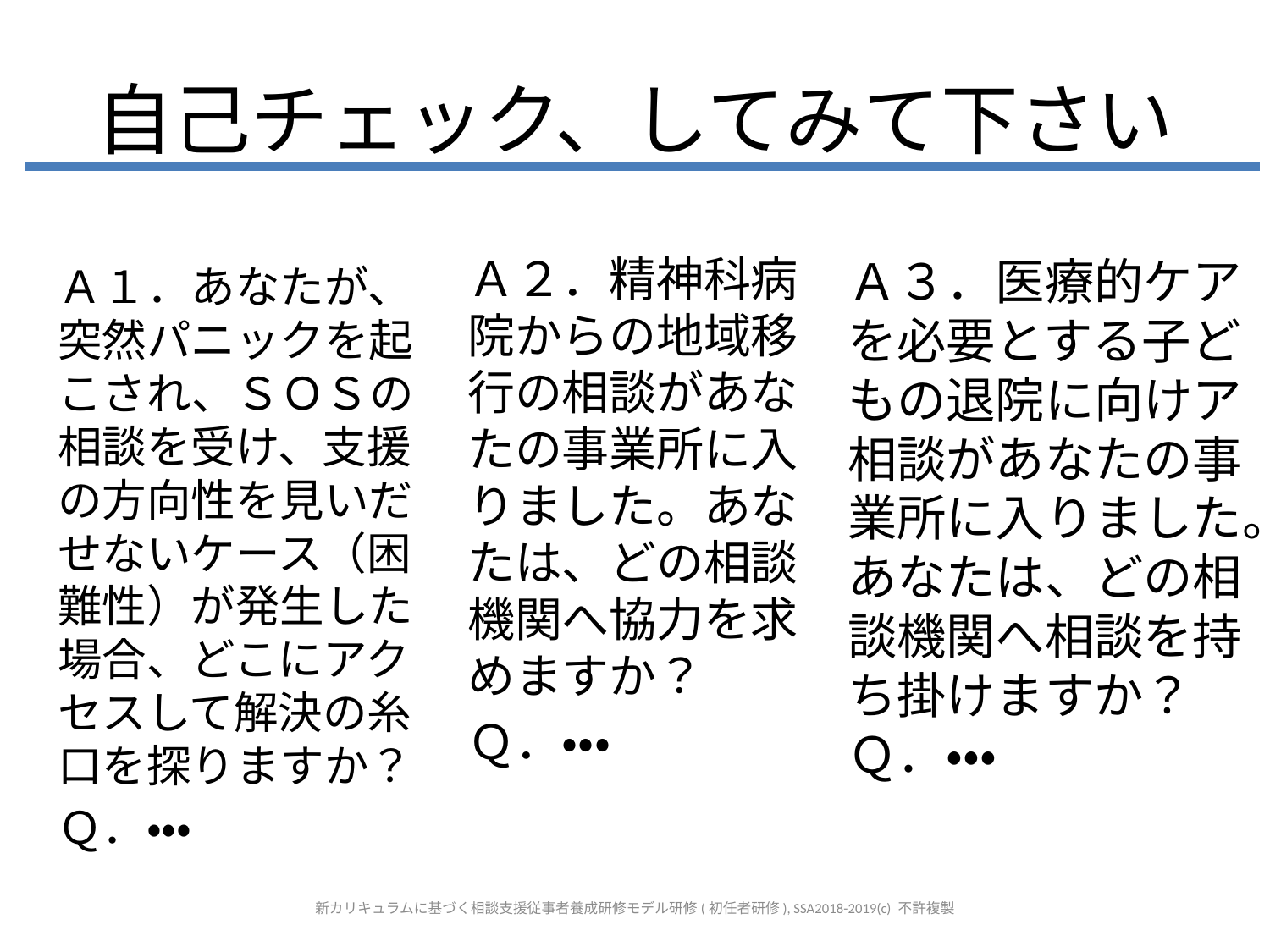

# 自己チェック、してみて下さい
Ａ２．精神科病院からの地域移行の相談があなたの事業所に入りました。あなたは、どの相談機関へ協力を求めますか？
Ｑ．・・・
Ａ３．医療的ケアを必要とする子どもの退院に向けア相談があなたの事業所に入りました。あなたは、どの相談機関へ相談を持ち掛けますか？Ｑ．・・・
Ａ１．あなたが、突然パニックを起こされ、ＳＯＳの相談を受け、支援の方向性を見いだせないケース（困難性）が発生した場合、どこにアクセスして解決の糸口を探りますか？
Ｑ．・・・
新カリキュラムに基づく相談支援従事者養成研修モデル研修(初任者研修), SSA2018-2019(c) 不許複製